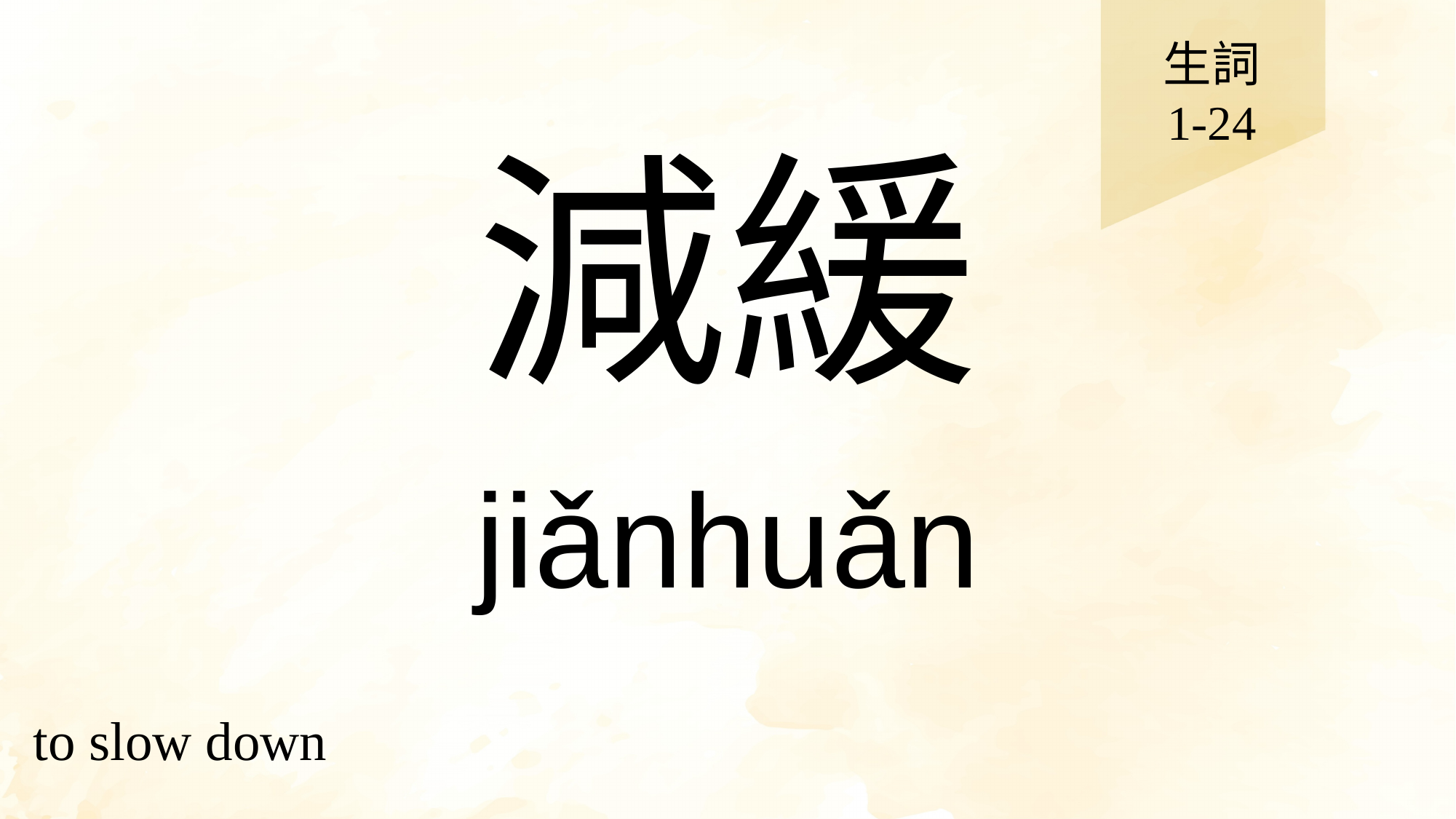

生詞
1-24
# 減緩
jiǎnhuǎn
to slow down